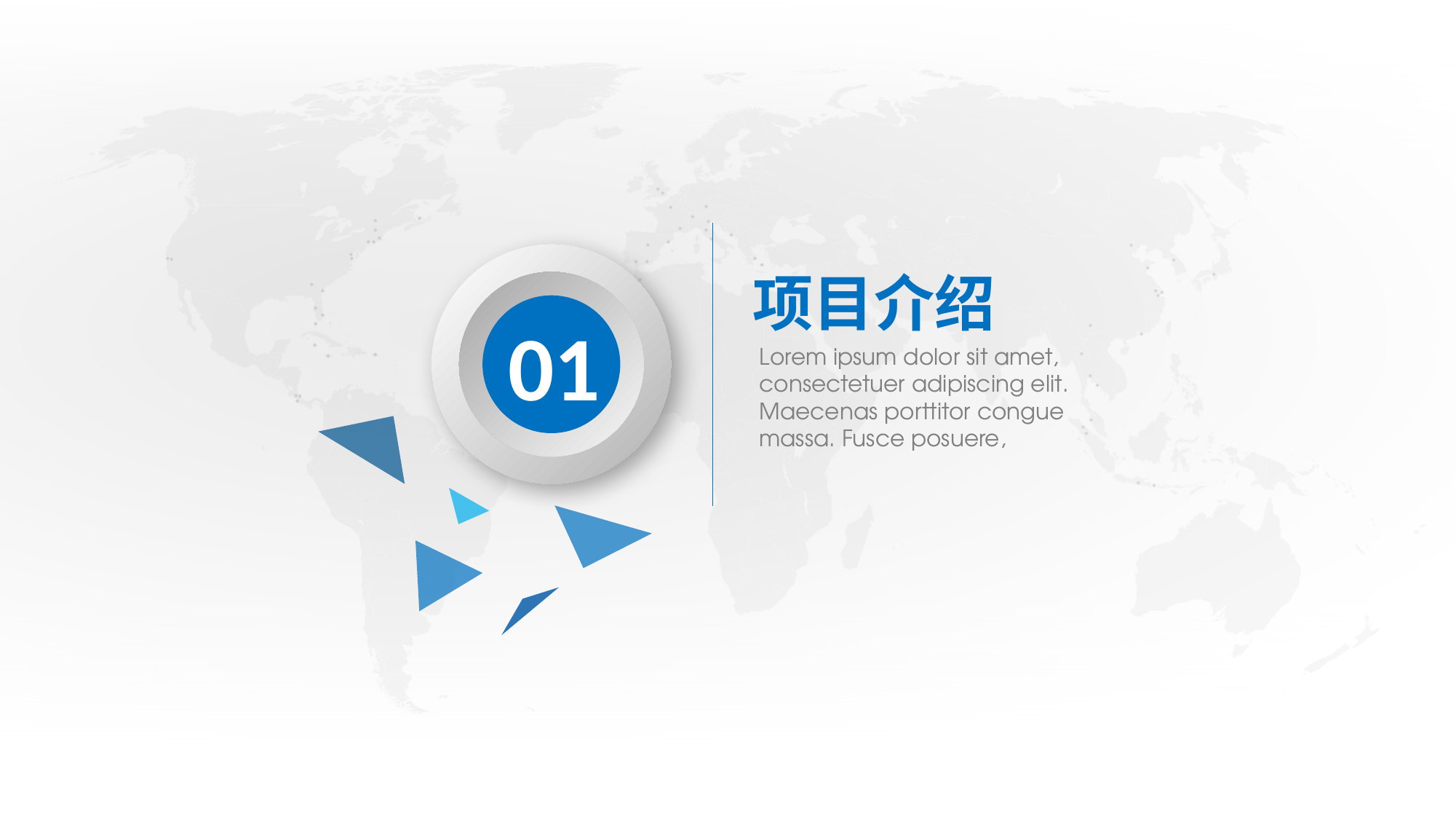

项目介绍
01
Lorem ipsum dolor sit amet, consectetuer adipiscing elit. Maecenas porttitor congue massa. Fusce posuere,